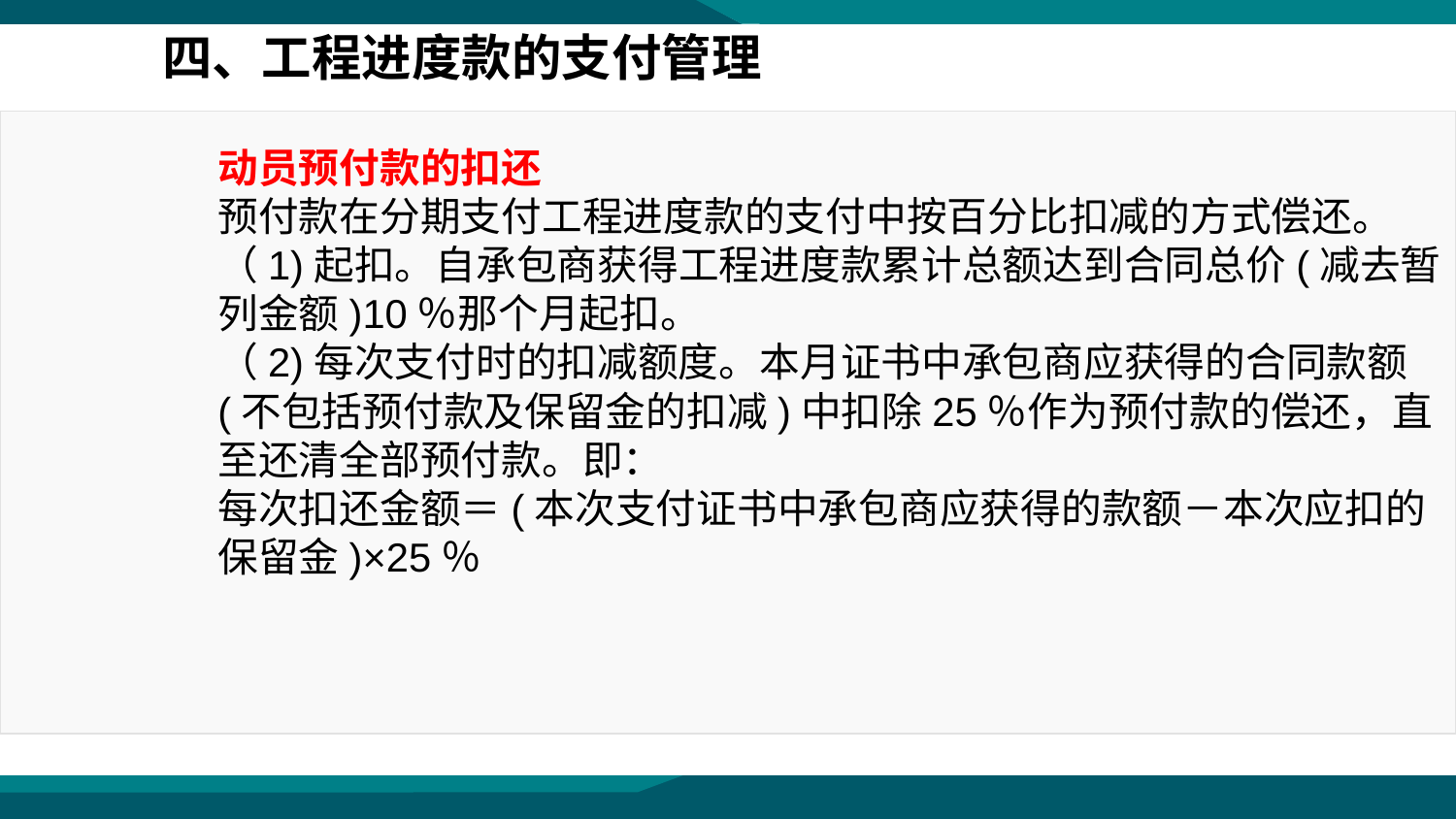

四、工程进度款的支付管理
动员预付款的扣还
预付款在分期支付工程进度款的支付中按百分比扣减的方式偿还。
（1)起扣。自承包商获得工程进度款累计总额达到合同总价(减去暂列金额)10％那个月起扣。
（2)每次支付时的扣减额度。本月证书中承包商应获得的合同款额(不包括预付款及保留金的扣减)中扣除25％作为预付款的偿还，直至还清全部预付款。即：
每次扣还金额＝(本次支付证书中承包商应获得的款额－本次应扣的保留金)×25％